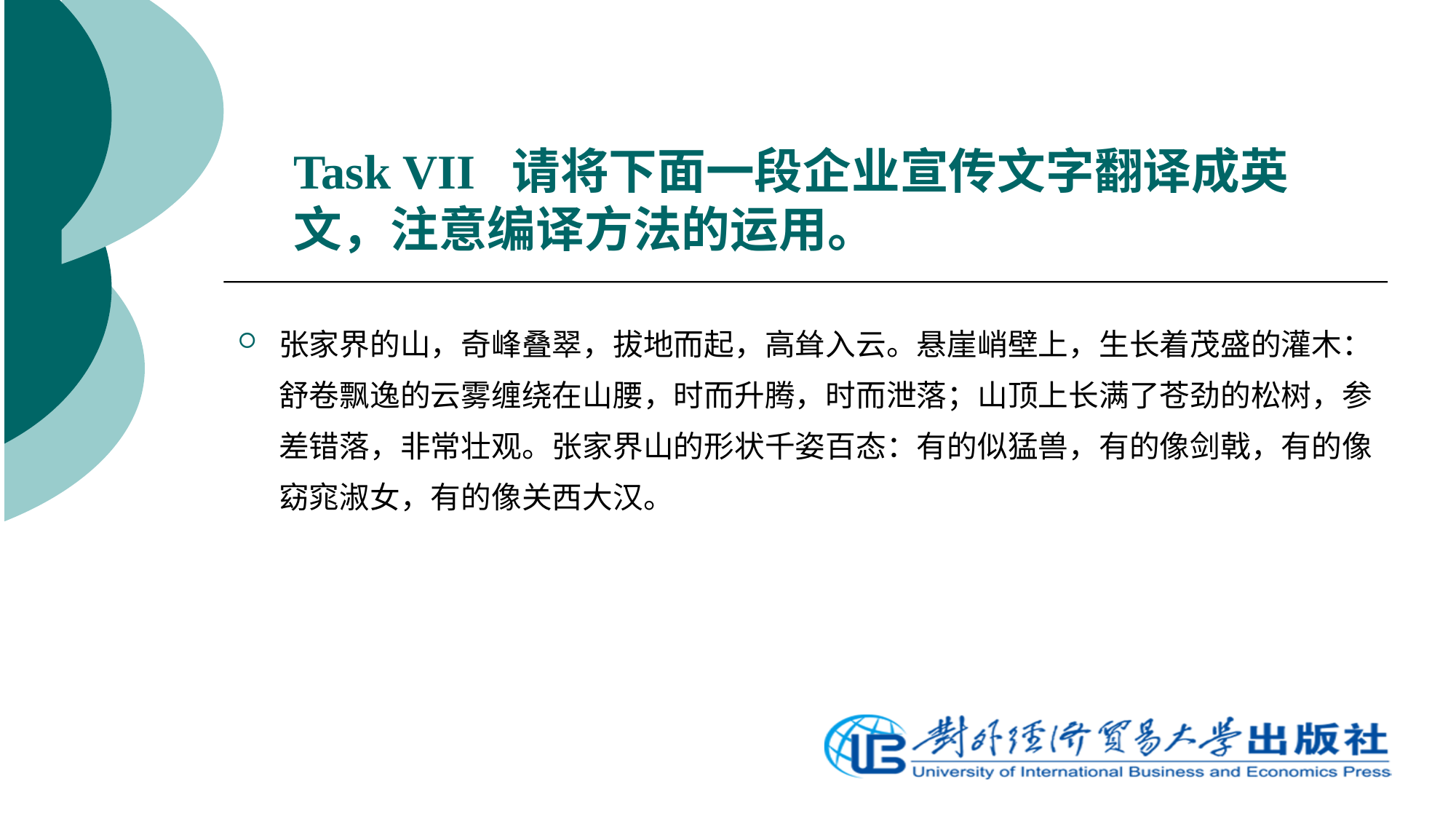

# Task VII  请将下面一段企业宣传文字翻译成英文，注意编译方法的运用。
张家界的山，奇峰叠翠，拔地而起，高耸入云。悬崖峭壁上，生长着茂盛的灌木：舒卷飘逸的云雾缠绕在山腰，时而升腾，时而泄落；山顶上长满了苍劲的松树，参差错落，非常壮观。张家界山的形状千姿百态：有的似猛兽，有的像剑戟，有的像窈窕淑女，有的像关西大汉。